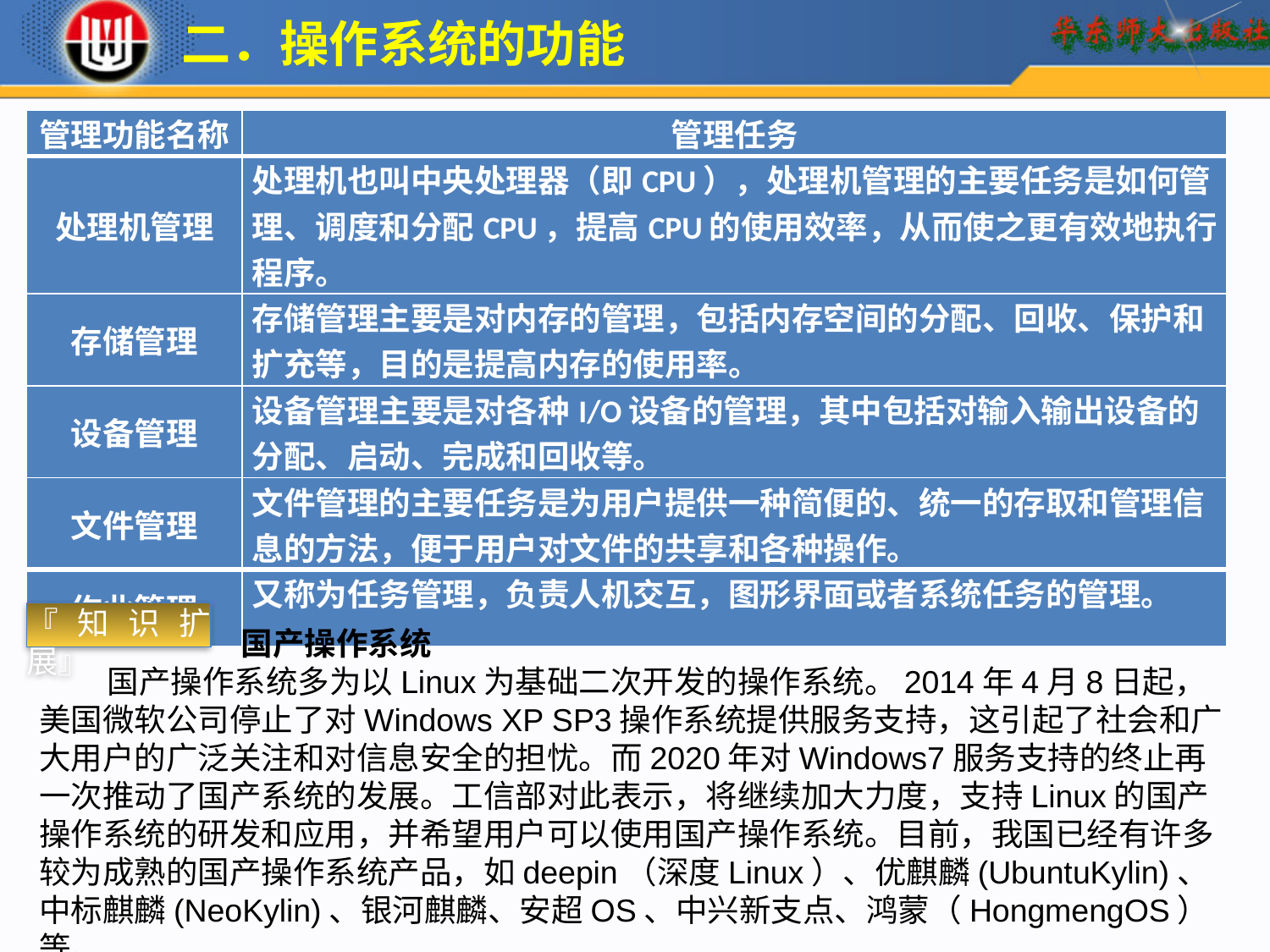

二．操作系统的功能
| 管理功能名称 | 管理任务 |
| --- | --- |
| 处理机管理 | 处理机也叫中央处理器（即CPU），处理机管理的主要任务是如何管理、调度和分配CPU，提高CPU的使用效率，从而使之更有效地执行程序。 |
| 存储管理 | 存储管理主要是对内存的管理，包括内存空间的分配、回收、保护和扩充等，目的是提高内存的使用率。 |
| 设备管理 | 设备管理主要是对各种I/O设备的管理，其中包括对输入输出设备的分配、启动、完成和回收等。 |
| 文件管理 | 文件管理的主要任务是为用户提供一种简便的、统一的存取和管理信息的方法，便于用户对文件的共享和各种操作。 |
| 作业管理 | 又称为任务管理，负责人机交互，图形界面或者系统任务的管理。 |
『知识扩展』
                           国产操作系统    国产操作系统多为以Linux为基础二次开发的操作系统。2014年4月8日起，美国微软公司停止了对Windows XP SP3操作系统提供服务支持，这引起了社会和广大用户的广泛关注和对信息安全的担忧。而2020年对Windows7服务支持的终止再一次推动了国产系统的发展。工信部对此表示，将继续加大力度，支持Linux的国产操作系统的研发和应用，并希望用户可以使用国产操作系统。目前，我国已经有许多较为成熟的国产操作系统产品，如deepin（深度Linux）、优麒麟(UbuntuKylin)、中标麒麟(NeoKylin)、银河麒麟、安超OS、中兴新支点、鸿蒙（HongmengOS）等。